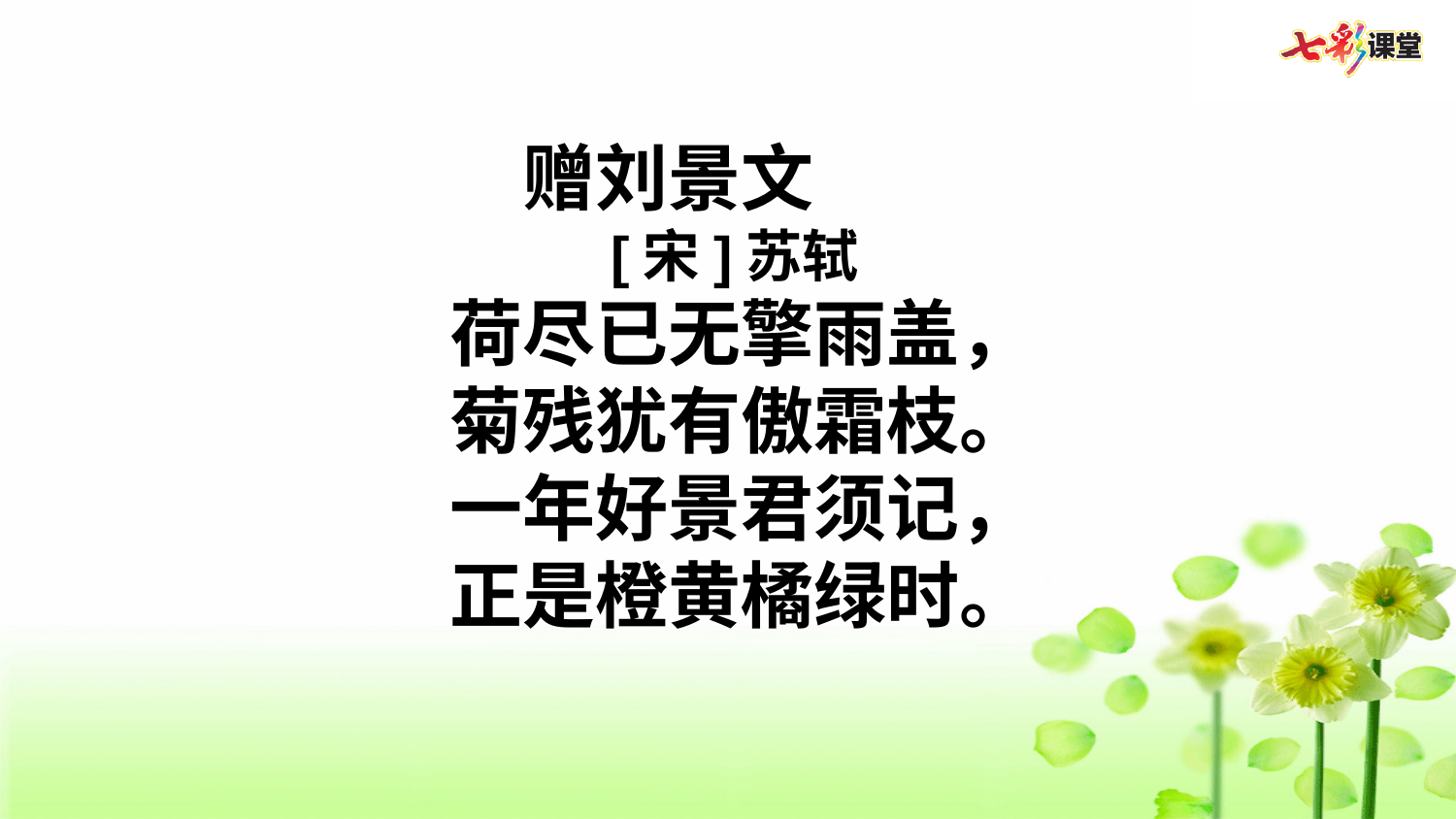

赠刘景文
 [宋]苏轼
荷尽已无擎雨盖，
菊残犹有傲霜枝。
一年好景君须记，
正是橙黄橘绿时。